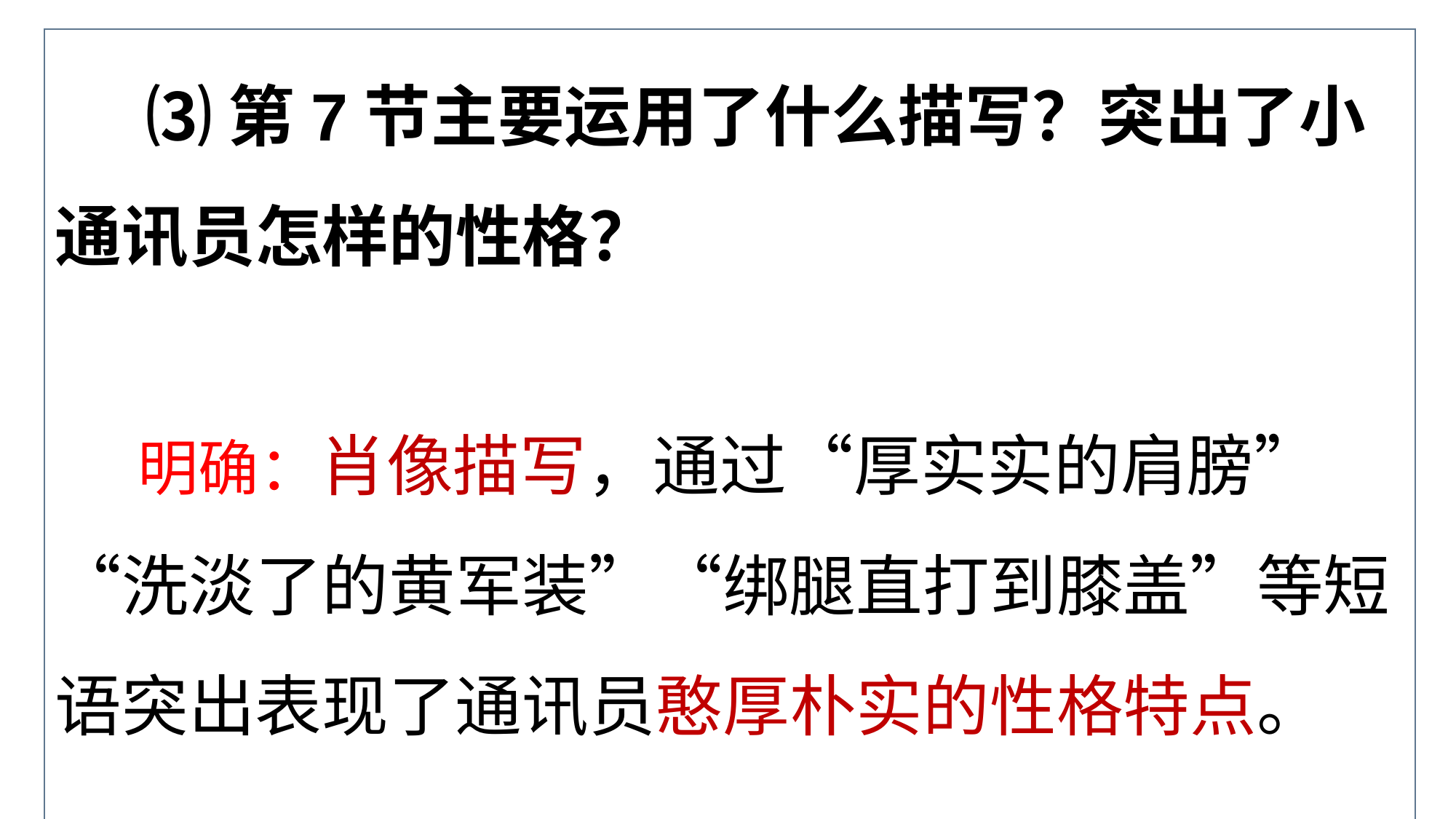

⑶第7节主要运用了什么描写？突出了小通讯员怎样的性格？

     明确：肖像描写，通过“厚实实的肩膀”“洗淡了的黄军装”“绑腿直打到膝盖”等短语突出表现了通讯员憨厚朴实的性格特点。